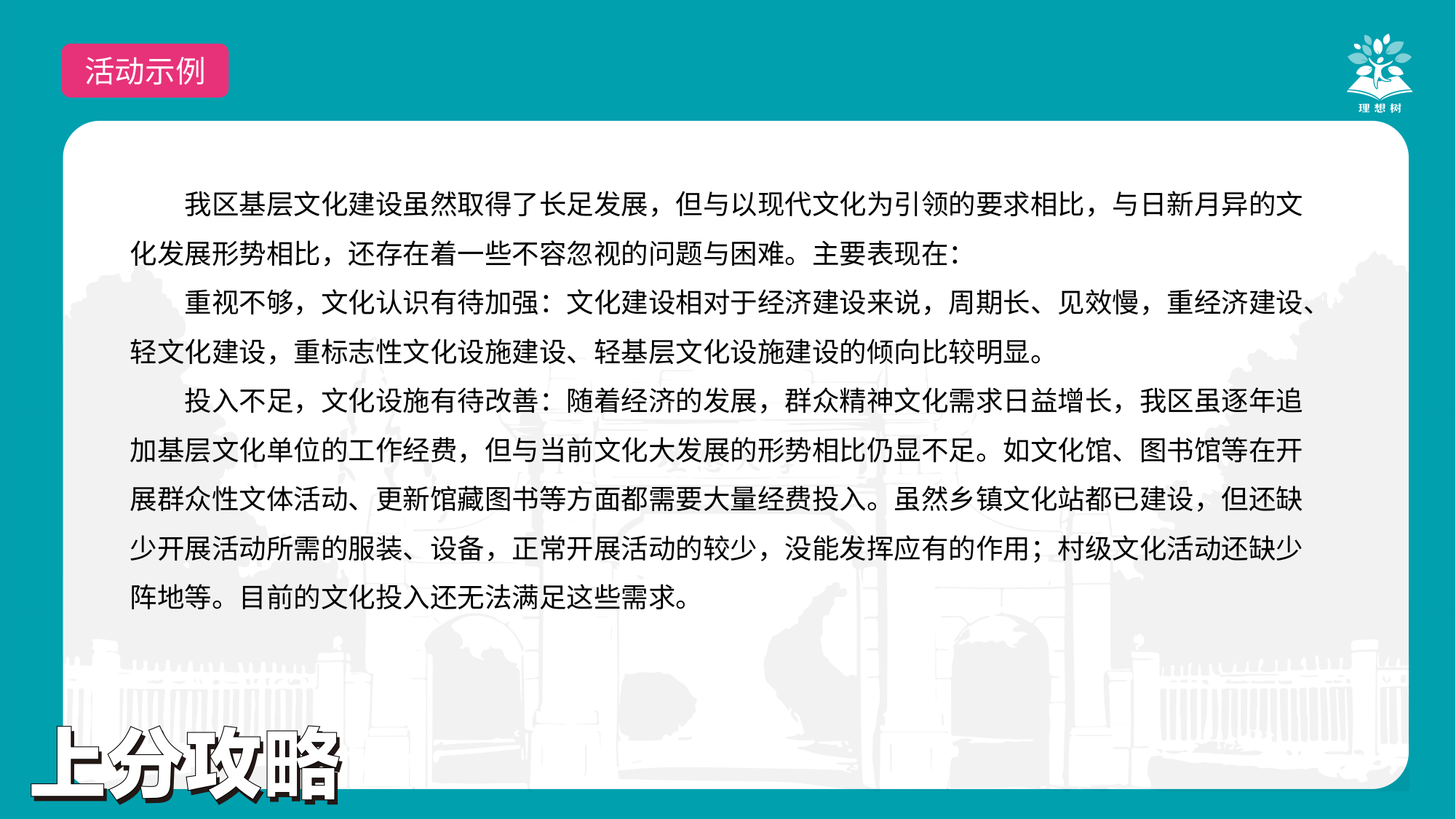

活动示例
我区基层文化建设虽然取得了长足发展，但与以现代文化为引领的要求相比，与日新月异的文化发展形势相比，还存在着一些不容忽视的问题与困难。主要表现在：
重视不够，文化认识有待加强：文化建设相对于经济建设来说，周期长、见效慢，重经济建设、轻文化建设，重标志性文化设施建设、轻基层文化设施建设的倾向比较明显。
投入不足，文化设施有待改善：随着经济的发展，群众精神文化需求日益增长，我区虽逐年追加基层文化单位的工作经费，但与当前文化大发展的形势相比仍显不足。如文化馆、图书馆等在开展群众性文体活动、更新馆藏图书等方面都需要大量经费投入。虽然乡镇文化站都已建设，但还缺少开展活动所需的服装、设备，正常开展活动的较少，没能发挥应有的作用；村级文化活动还缺少阵地等。目前的文化投入还无法满足这些需求。